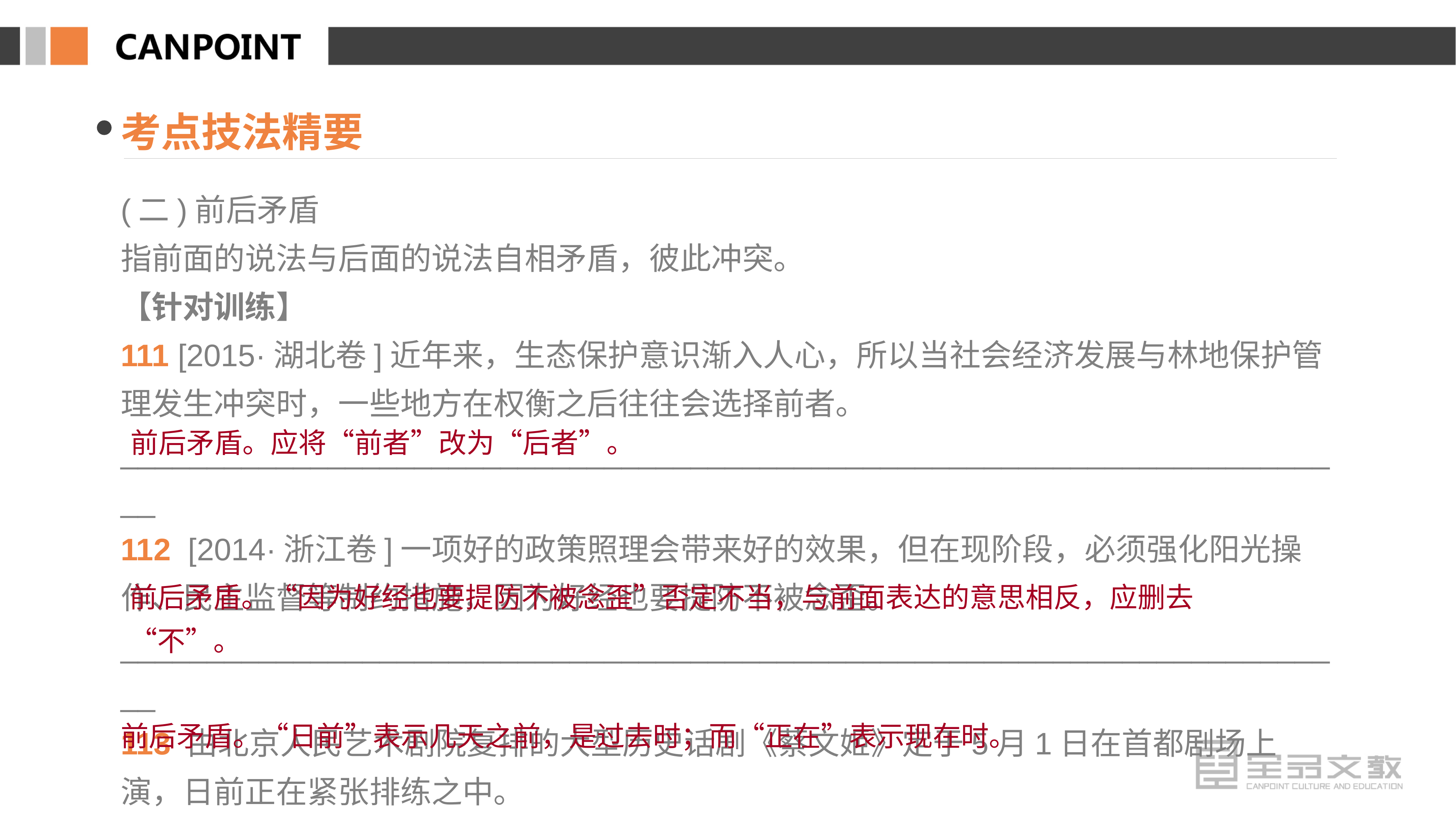

考点技法精要

(二)前后矛盾
指前面的说法与后面的说法自相矛盾，彼此冲突。
【针对训练】
111 [2015·湖北卷]近年来，生态保护意识渐入人心，所以当社会经济发展与林地保护管理发生冲突时，一些地方在权衡之后往往会选择前者。
________________________________________________________________________
112  [2014·浙江卷]一项好的政策照理会带来好的效果，但在现阶段，必须强化阳光操作、民主监督等制约措施，因为好经也要提防不被念歪。
________________________________________________________________________
113 由北京人民艺术剧院复排的大型历史话剧《蔡文姬》定于5月1日在首都剧场上演，日前正在紧张排练之中。
________________________________________________________________________
前后矛盾。应将“前者”改为“后者”。
前后矛盾。“因为好经也要提防不被念歪”否定不当，与前面表达的意思相反，应删去“不”。
前后矛盾。“日前”表示几天之前，是过去时；而“正在”表示现在时。